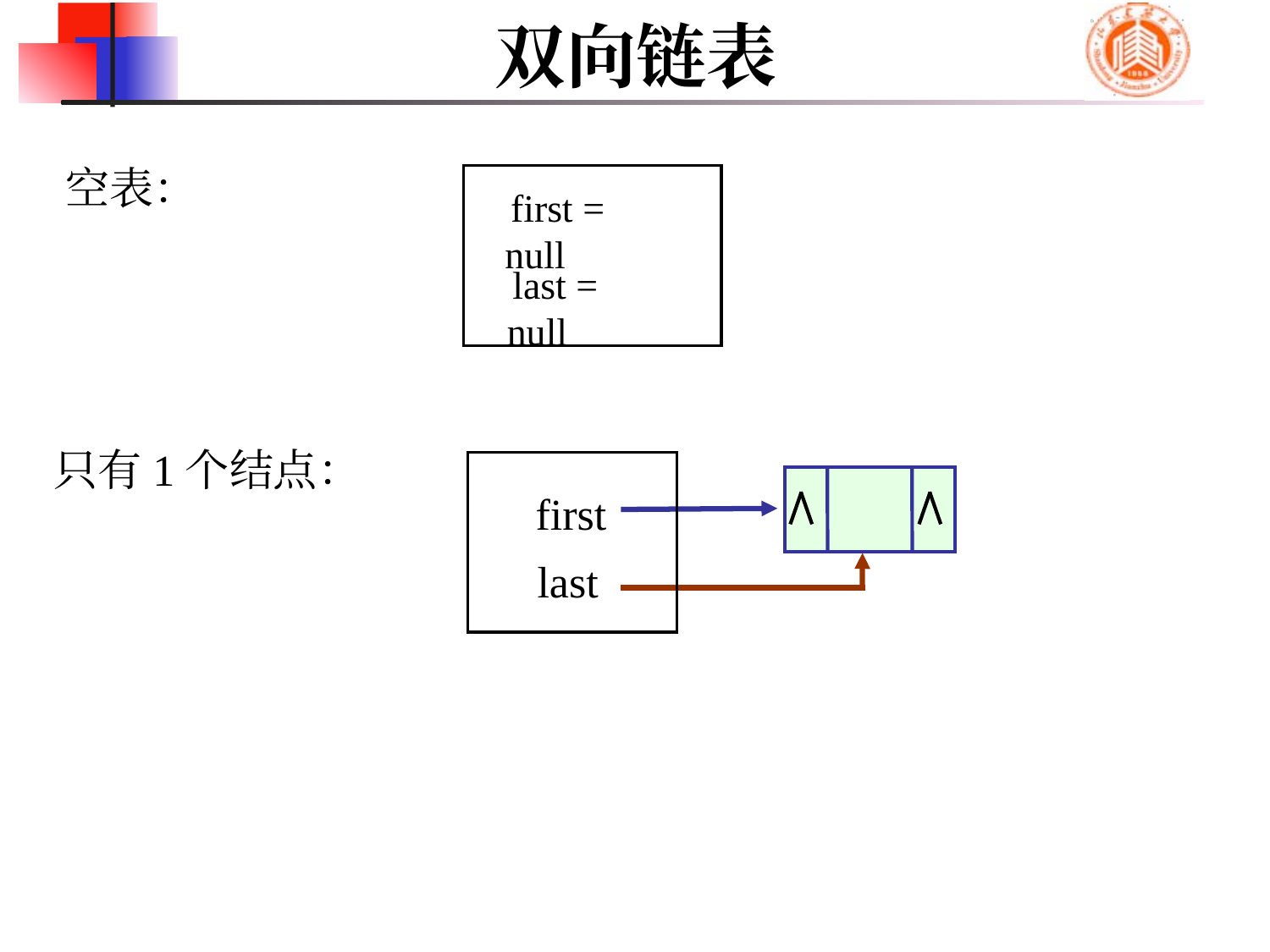

# 双向链表
空表：

first = null
last = null
只有1个结点：

a0
first

last